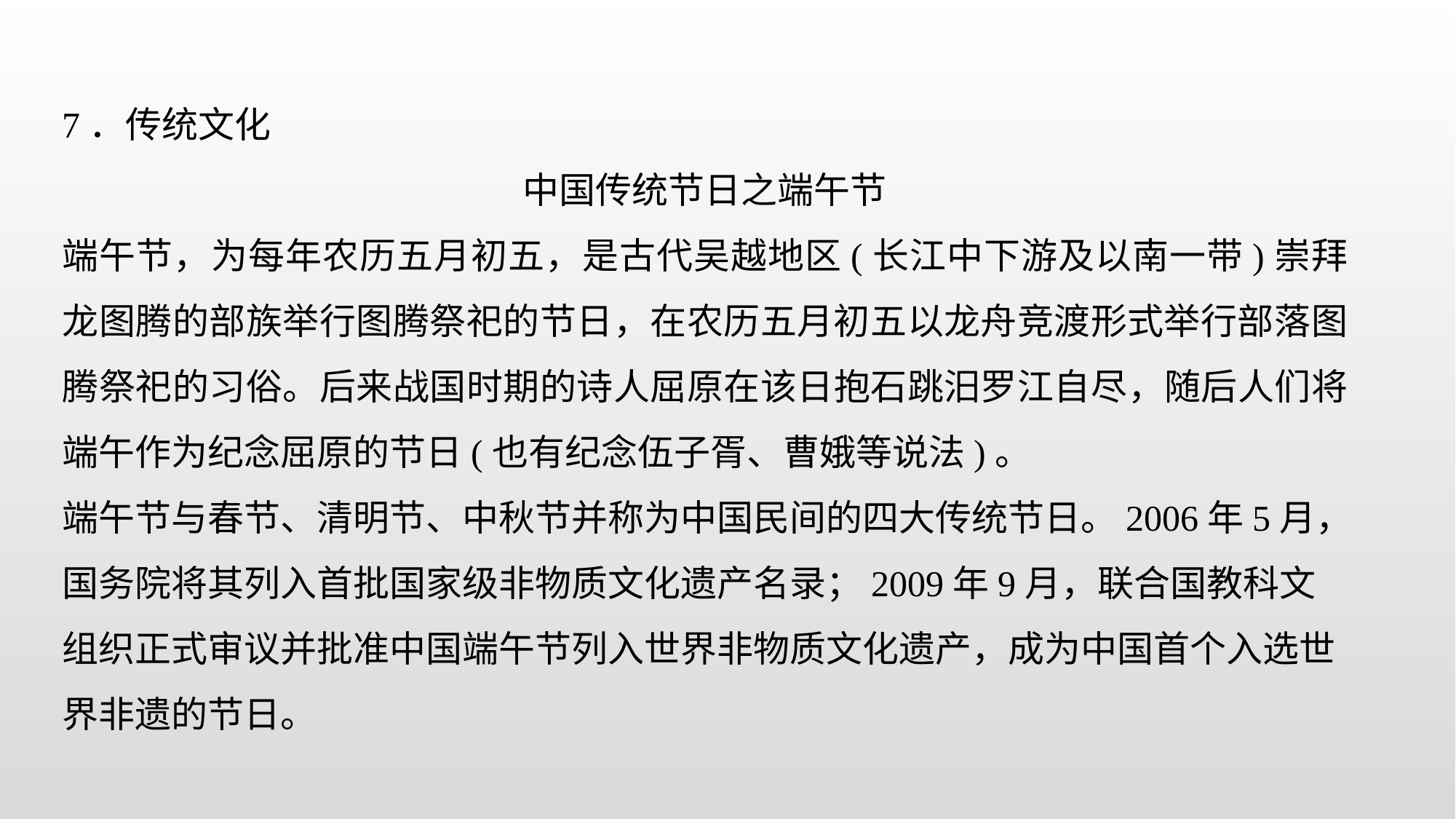

7．传统文化
中国传统节日之端午节
端午节，为每年农历五月初五，是古代吴越地区(长江中下游及以南一带)崇拜龙图腾的部族举行图腾祭祀的节日，在农历五月初五以龙舟竞渡形式举行部落图腾祭祀的习俗。后来战国时期的诗人屈原在该日抱石跳汨罗江自尽，随后人们将端午作为纪念屈原的节日(也有纪念伍子胥、曹娥等说法)。
端午节与春节、清明节、中秋节并称为中国民间的四大传统节日。2006年5月，国务院将其列入首批国家级非物质文化遗产名录；2009年9月，联合国教科文组织正式审议并批准中国端午节列入世界非物质文化遗产，成为中国首个入选世界非遗的节日。